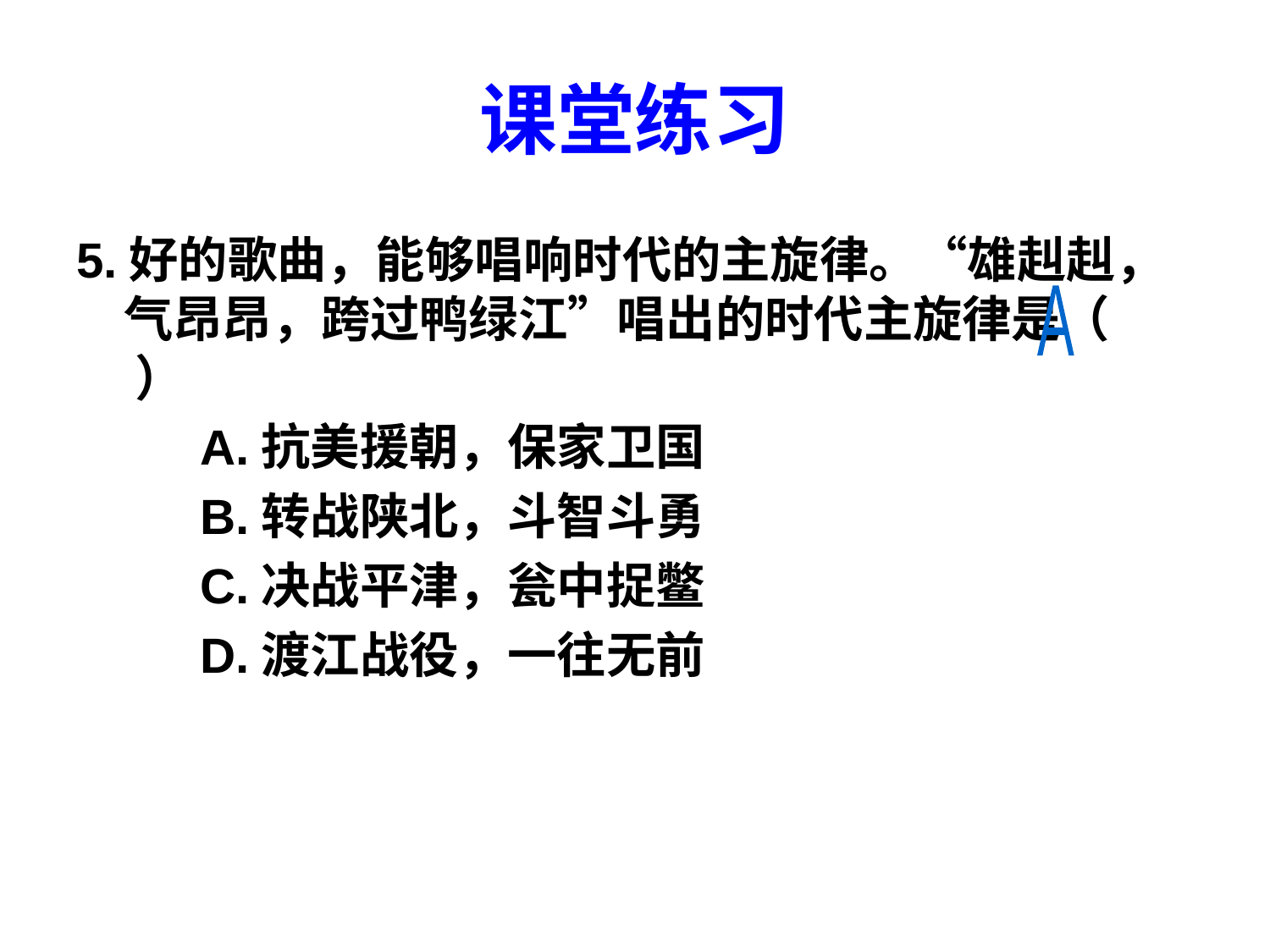

# 课堂练习
5.好的歌曲，能够唱响时代的主旋律。“雄赳赳，气昂昂，跨过鸭绿江”唱出的时代主旋律是（    ）
         A.抗美援朝，保家卫国
         B.转战陕北，斗智斗勇
         C.决战平津，瓮中捉鳖
         D.渡江战役，一往无前
A